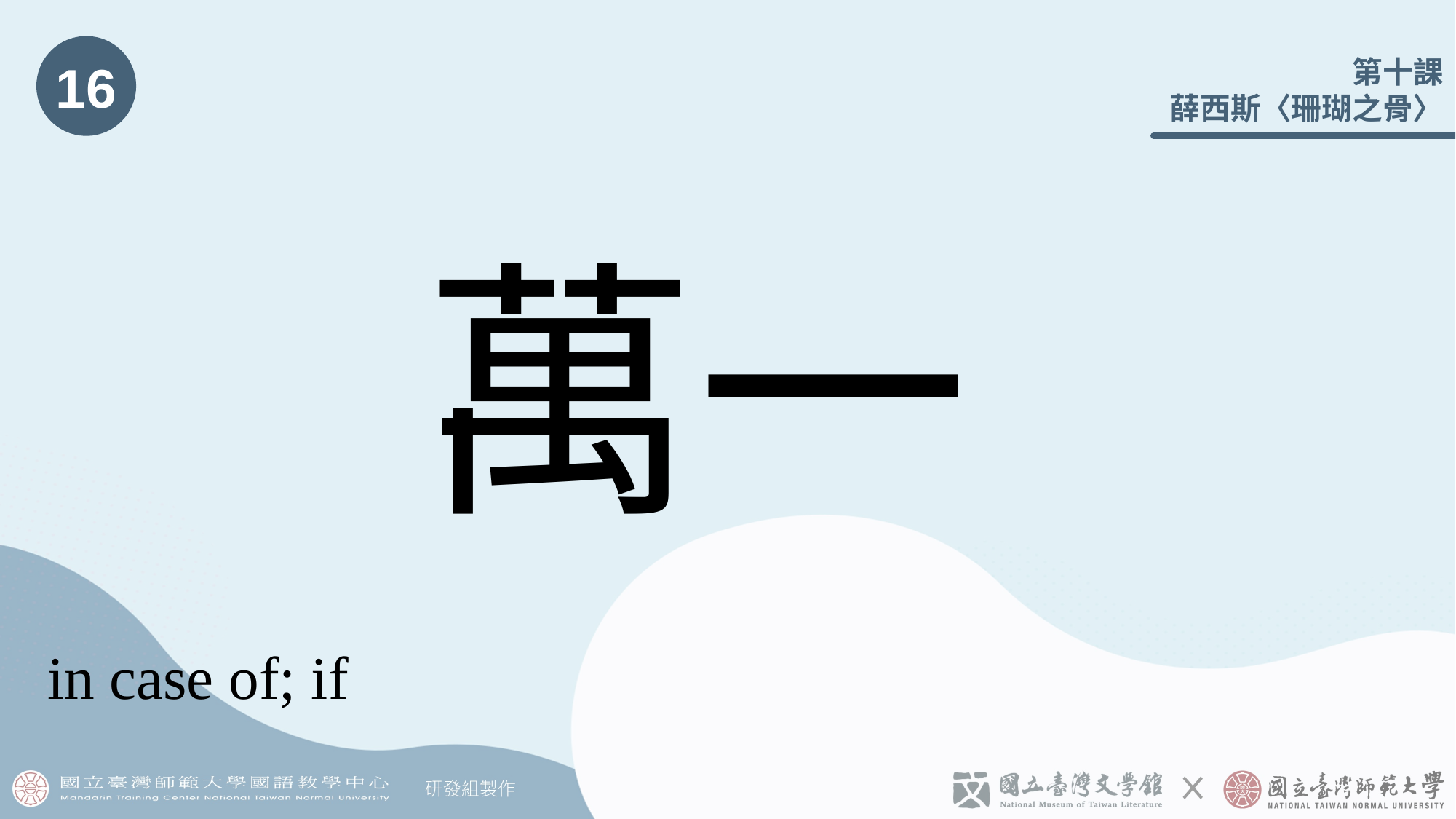

16
# 萬一
in case of; if